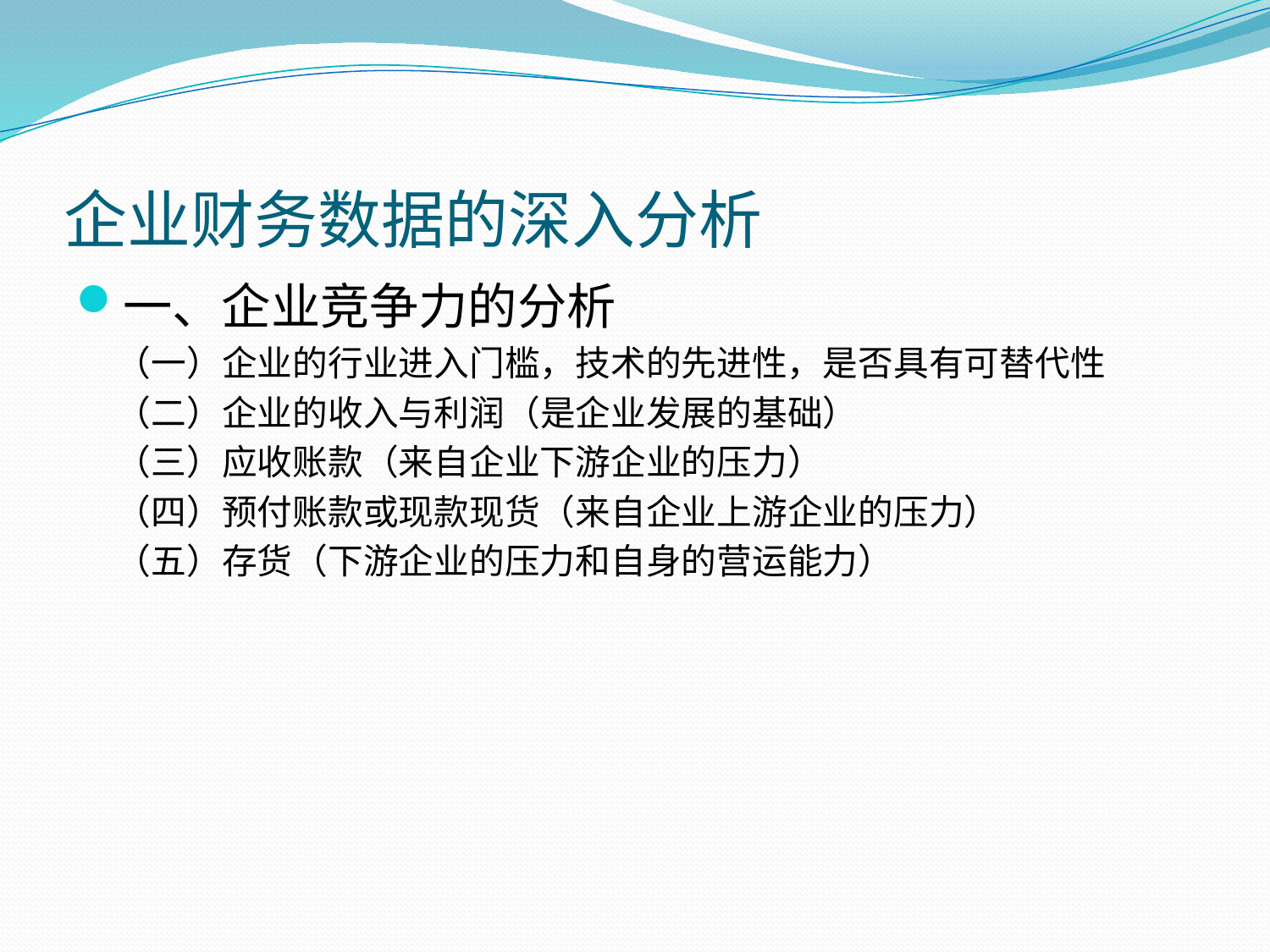

# 企业财务数据的深入分析
一、企业竞争力的分析
    （一）企业的行业进入门槛，技术的先进性，是否具有可替代性
    （二）企业的收入与利润（是企业发展的基础）
    （三）应收账款（来自企业下游企业的压力）
    （四）预付账款或现款现货（来自企业上游企业的压力）
    （五）存货（下游企业的压力和自身的营运能力）